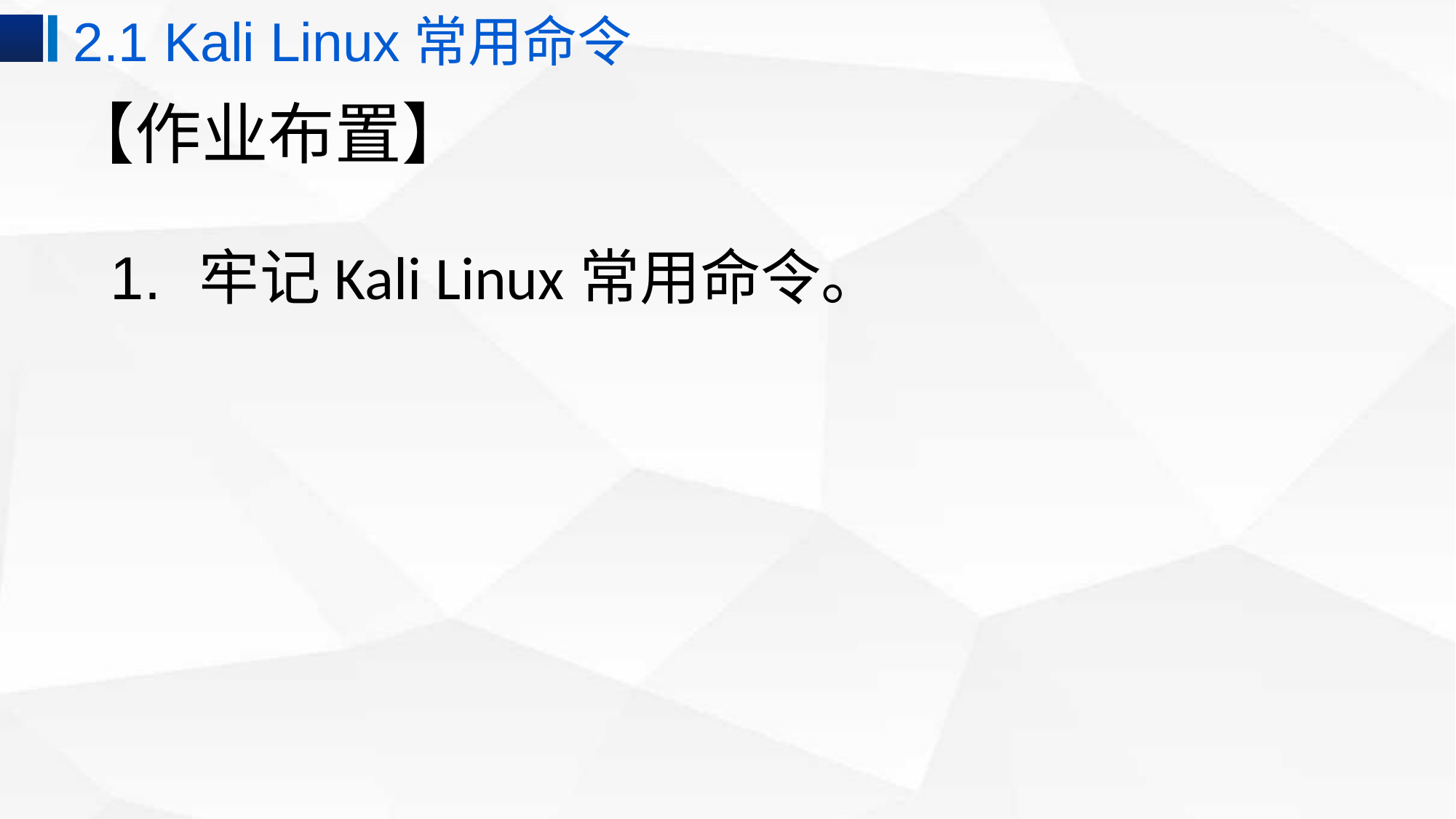

2.1 Kali Linux常用命令

# 【作业布置】
牢记Kali Linux常用命令。